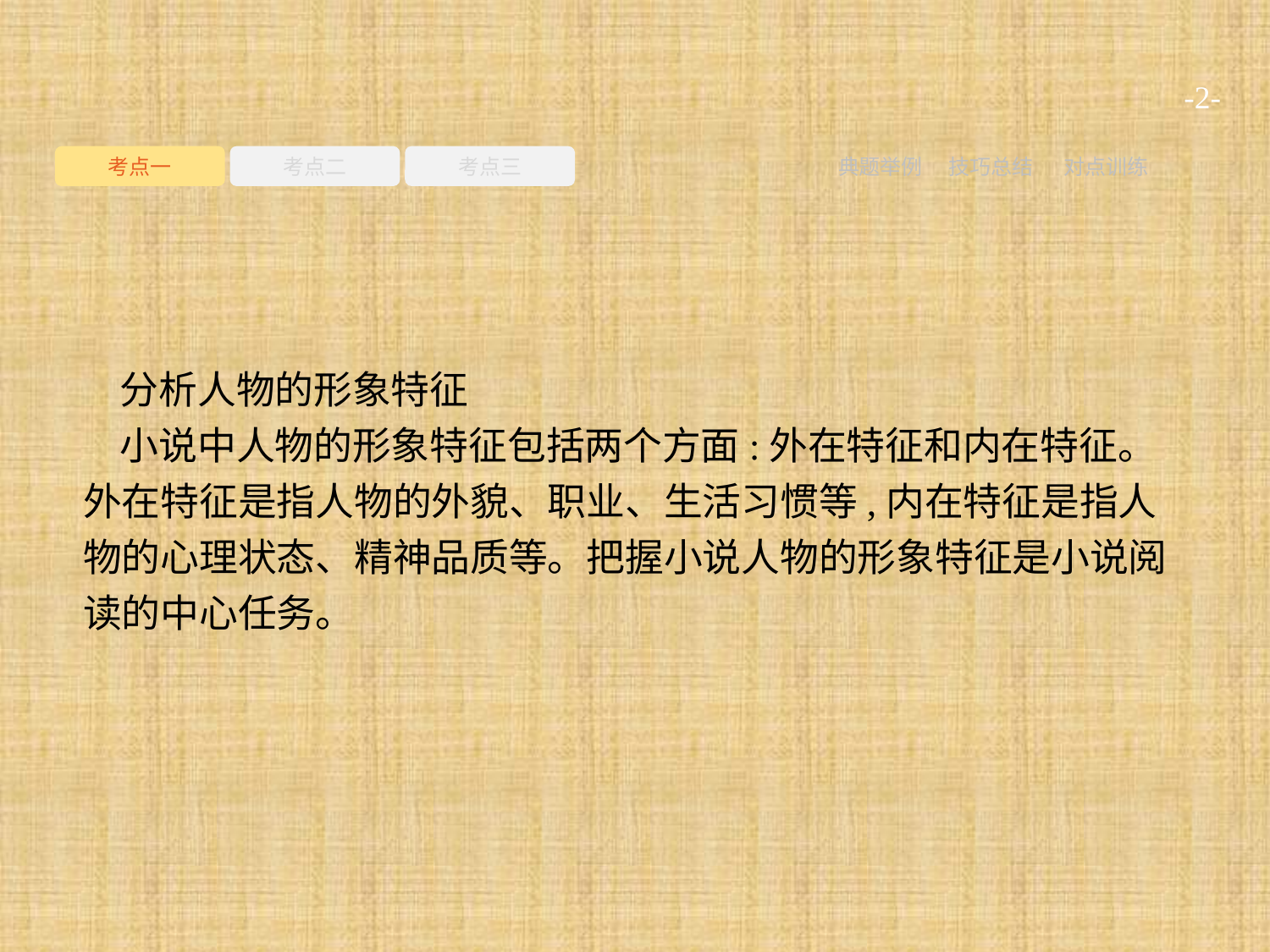

-2-
考点一
考点二
考点三
典题举例
技巧总结
对点训练
分析人物的形象特征
小说中人物的形象特征包括两个方面:外在特征和内在特征。外在特征是指人物的外貌、职业、生活习惯等,内在特征是指人物的心理状态、精神品质等。把握小说人物的形象特征是小说阅读的中心任务。